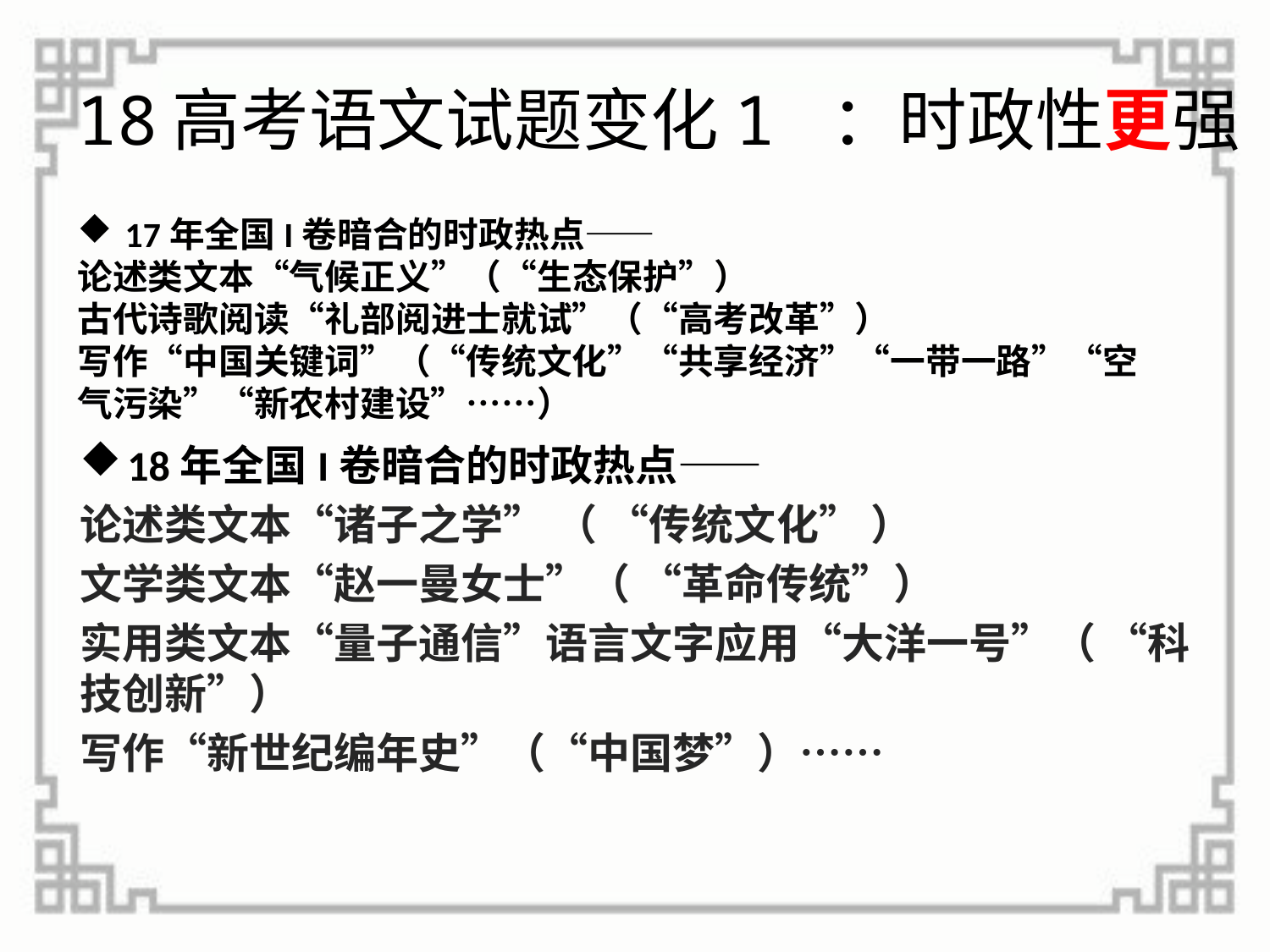

# 18高考语文试题变化1 ：时政性更强
17年全国I卷暗合的时政热点——
论述类文本“气候正义”（“生态保护”）
古代诗歌阅读“礼部阅进士就试”（“高考改革”）
写作“中国关键词”（“传统文化”“共享经济”“一带一路”“空气污染”“新农村建设”……）
18年全国I卷暗合的时政热点——
论述类文本“诸子之学” （ “传统文化” ）
文学类文本“赵一曼女士”（ “革命传统”）
实用类文本“量子通信”语言文字应用“大洋一号”（ “科技创新”）
写作“新世纪编年史”（“中国梦”）……